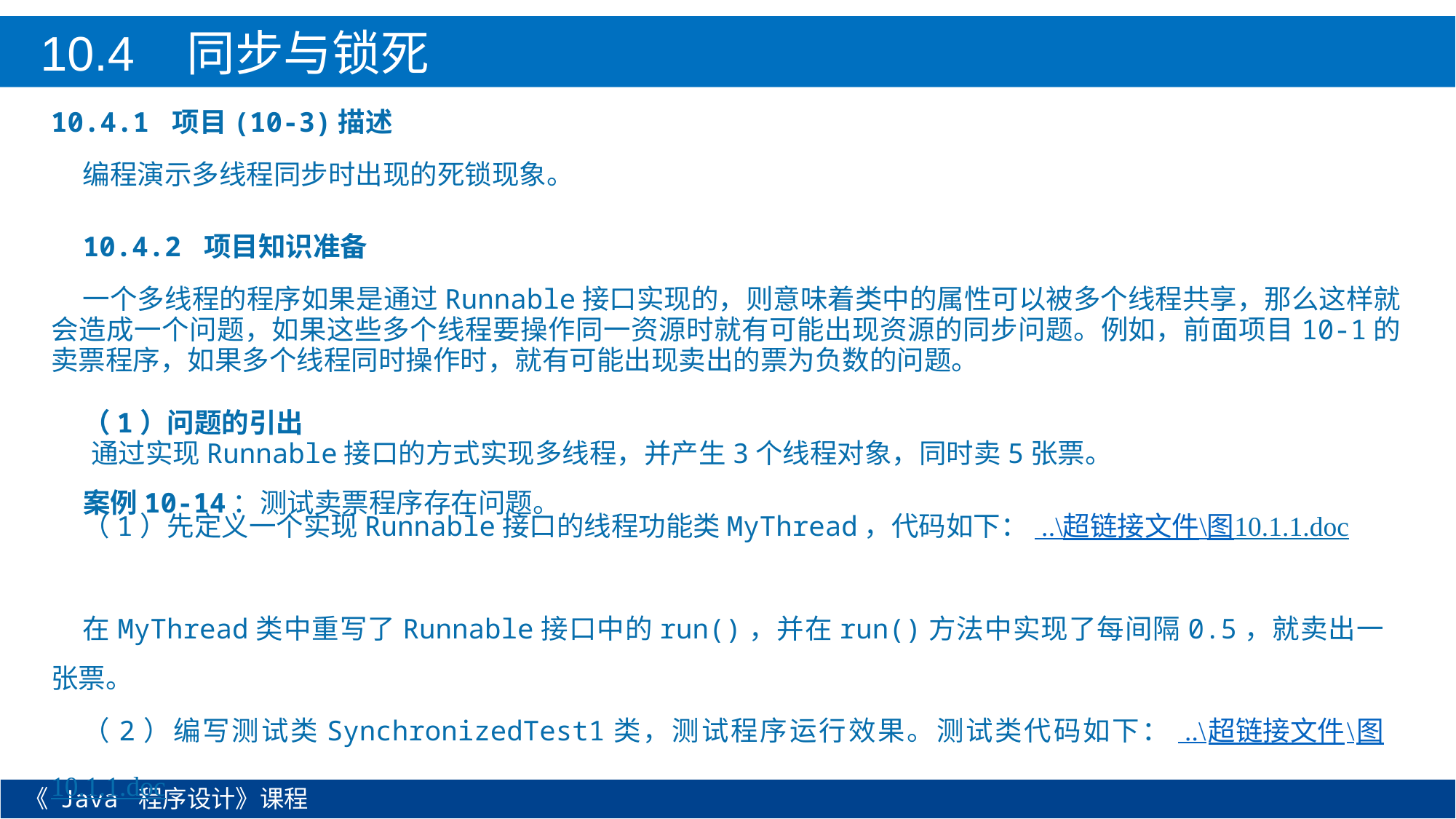

10.4   同步与锁死
10.4.1 项目(10-3)描述
编程演示多线程同步时出现的死锁现象。
10.4.2 项目知识准备
一个多线程的程序如果是通过Runnable接口实现的，则意味着类中的属性可以被多个线程共享，那么这样就会造成一个问题，如果这些多个线程要操作同一资源时就有可能出现资源的同步问题。例如，前面项目10-1的卖票程序，如果多个线程同时操作时，就有可能出现卖出的票为负数的问题。

（1）问题的引出
通过实现Runnable接口的方式实现多线程，并产生3个线程对象，同时卖5张票。
案例10-14：测试卖票程序存在问题。
（1）先定义一个实现Runnable接口的线程功能类MyThread，代码如下： ..\超链接文件\图10.1.1.doc
在MyThread类中重写了Runnable接口中的run()，并在run()方法中实现了每间隔0.5，就卖出一张票。
（2）编写测试类SynchronizedTest1类，测试程序运行效果。测试类代码如下： ..\超链接文件\图10.1.1.doc
《 Java 程序设计》课程